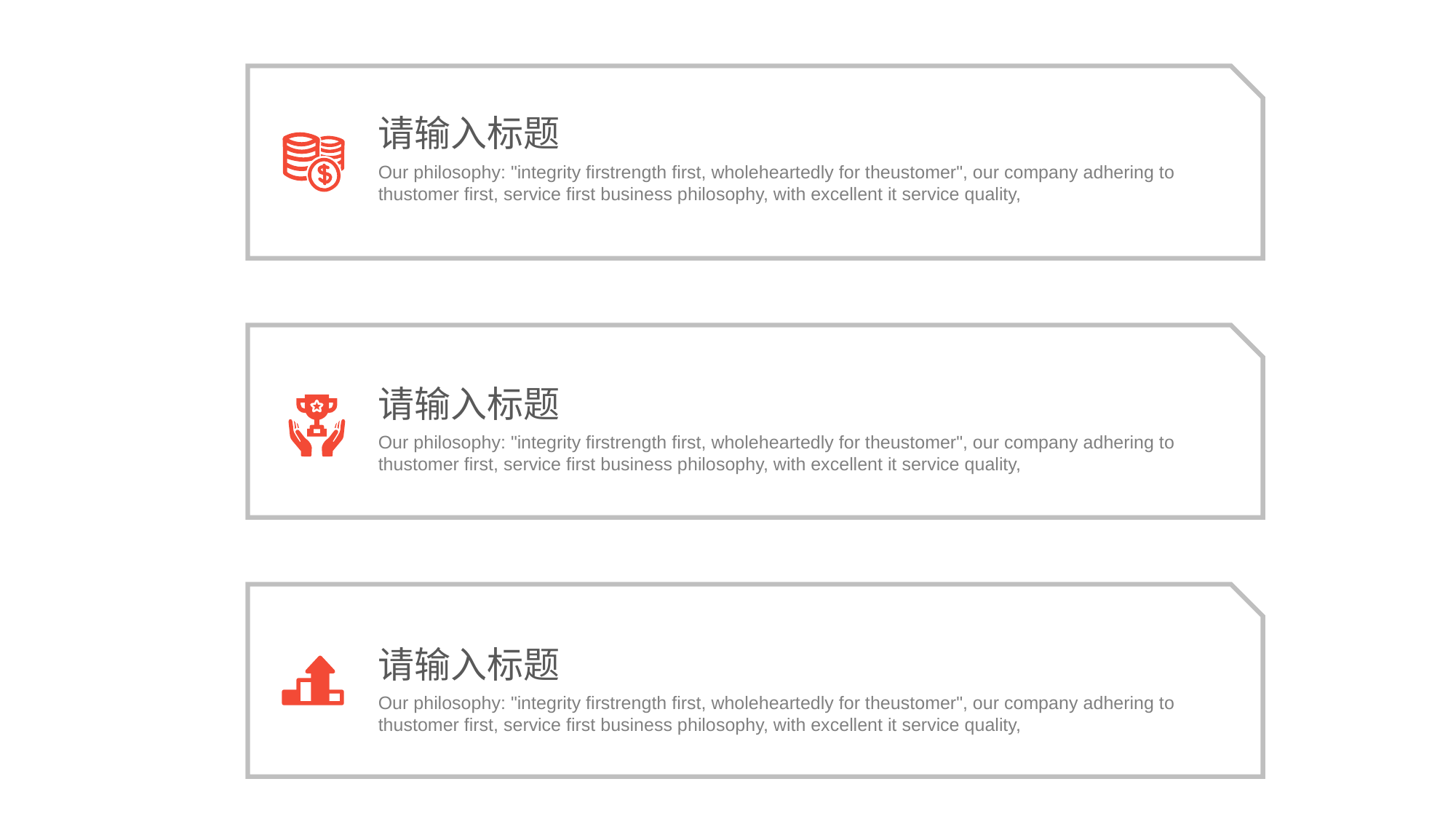

请输入标题

Our philosophy: "integrity firstrength first, wholeheartedly for theustomer", our company adhering to thustomer first, service first business philosophy, with excellent it service quality,

请输入标题

Our philosophy: "integrity firstrength first, wholeheartedly for theustomer", our company adhering to thustomer first, service first business philosophy, with excellent it service quality,

请输入标题

Our philosophy: "integrity firstrength first, wholeheartedly for theustomer", our company adhering to thustomer first, service first business philosophy, with excellent it service quality,